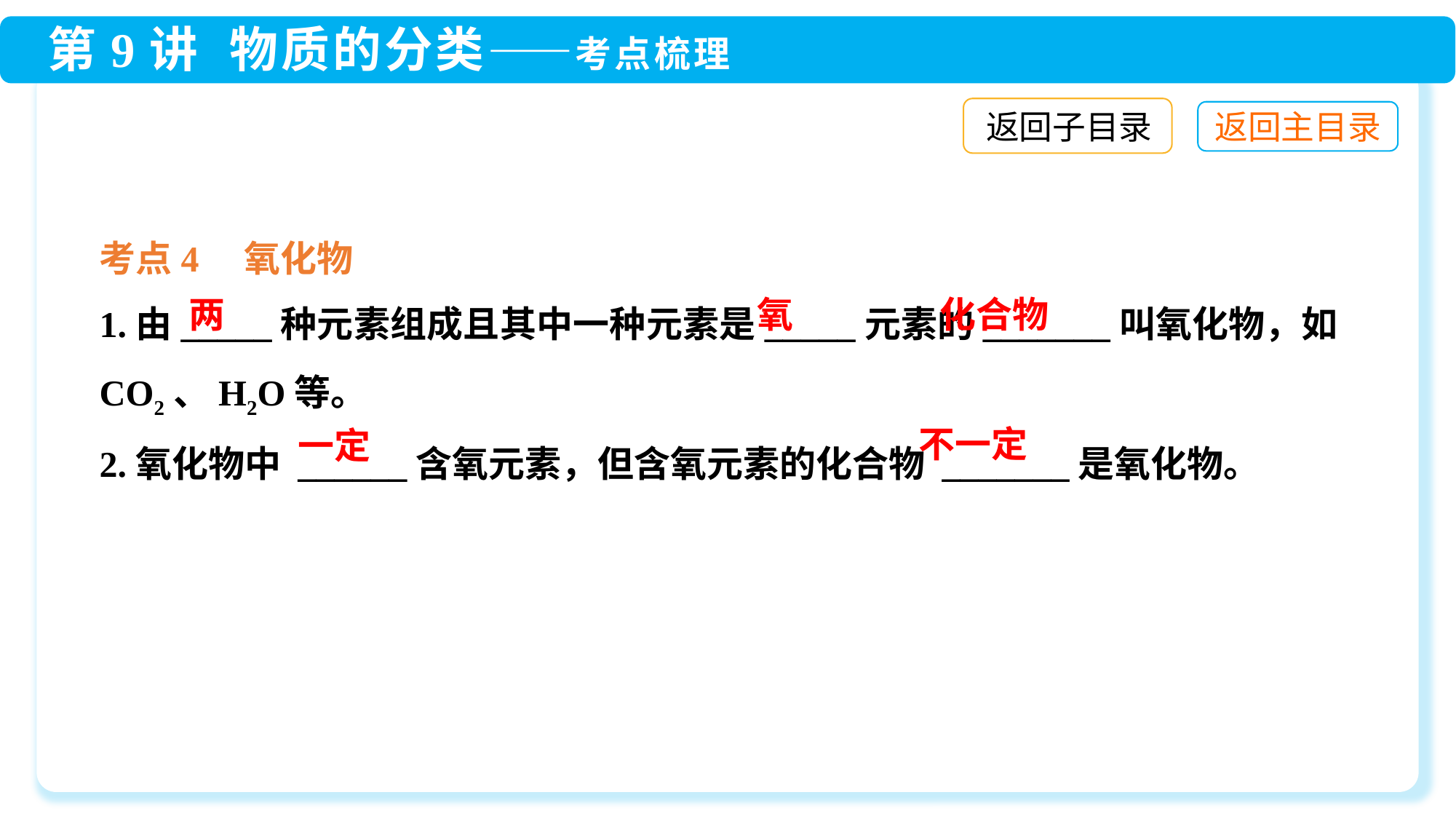

返回子目录
考点4　氧化物
1.由_____种元素组成且其中一种元素是_____元素的_______叫氧化物，如CO2、H2O等。
2.氧化物中 ______含氧元素，但含氧元素的化合物 _______是氧化物。
两
氧
化合物
不一定
一定